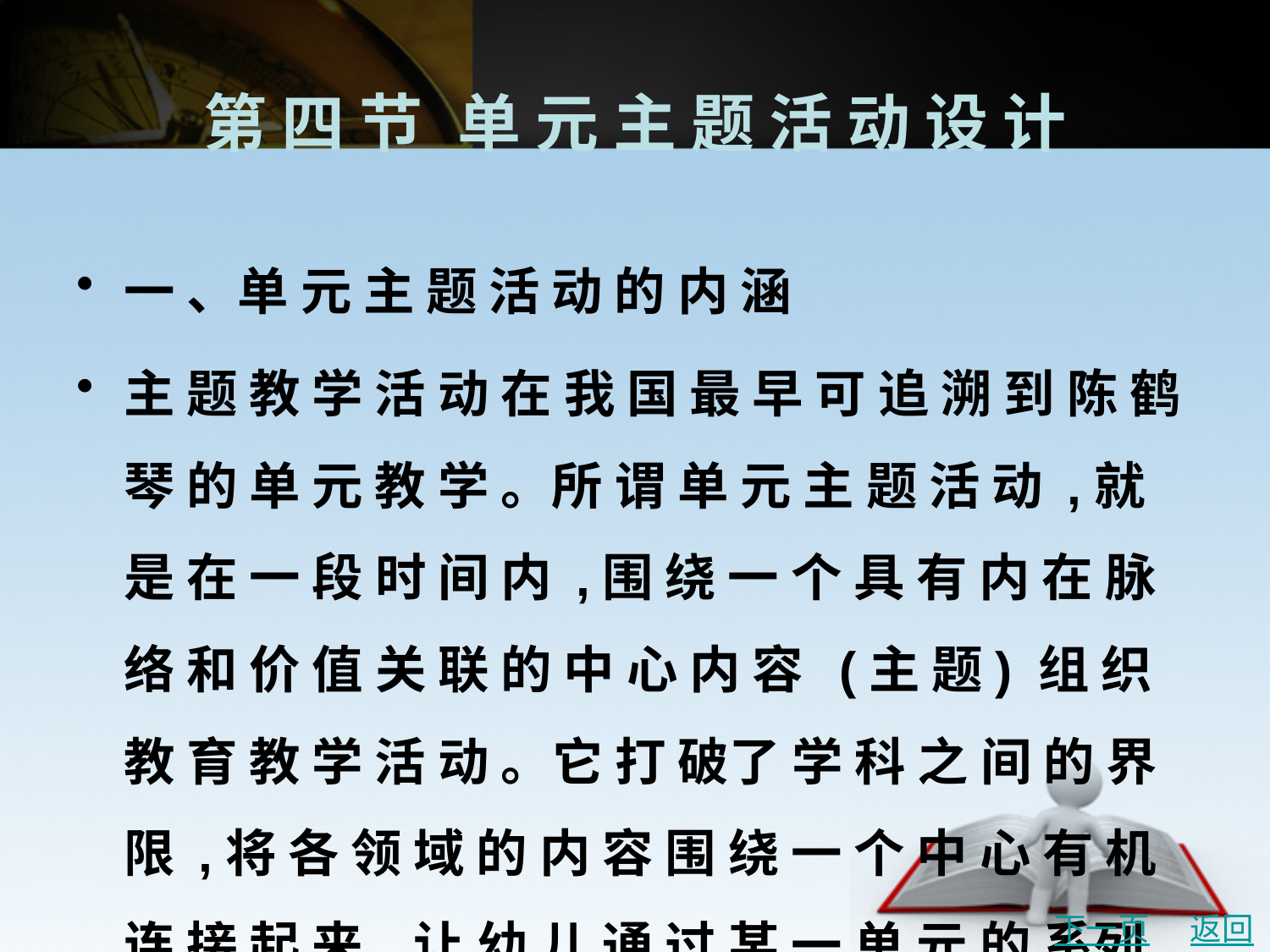

# 第 四 节	单 元 主 题 活 动 设 计
一 、单 元 主 题 活 动 的 内 涵
主 题 教 学 活 动 在 我 国 最 早 可 追 溯 到 陈 鹤 琴 的 单 元 教 学 。所 谓 单 元 主 题 活 动 ,就 是 在 一 段 时 间 内 ,围 绕 一 个 具 有 内 在 脉 络 和 价 值 关 联 的 中 心 内 容  (主 题) 组 织 教 育 教 学 活 动 。它 打 破了 学 科 之 间 的 界 限 ,将 各 领 域 的 内 容 围 绕 一 个 中 心 有 机 连 接 起 来 ,让 幼 儿 通 过 某 一 单 元 的 系列 活 动 ,获 得 与 中 心 有 关 的 较 为 完 整 的 经 验 。

下一页
返回